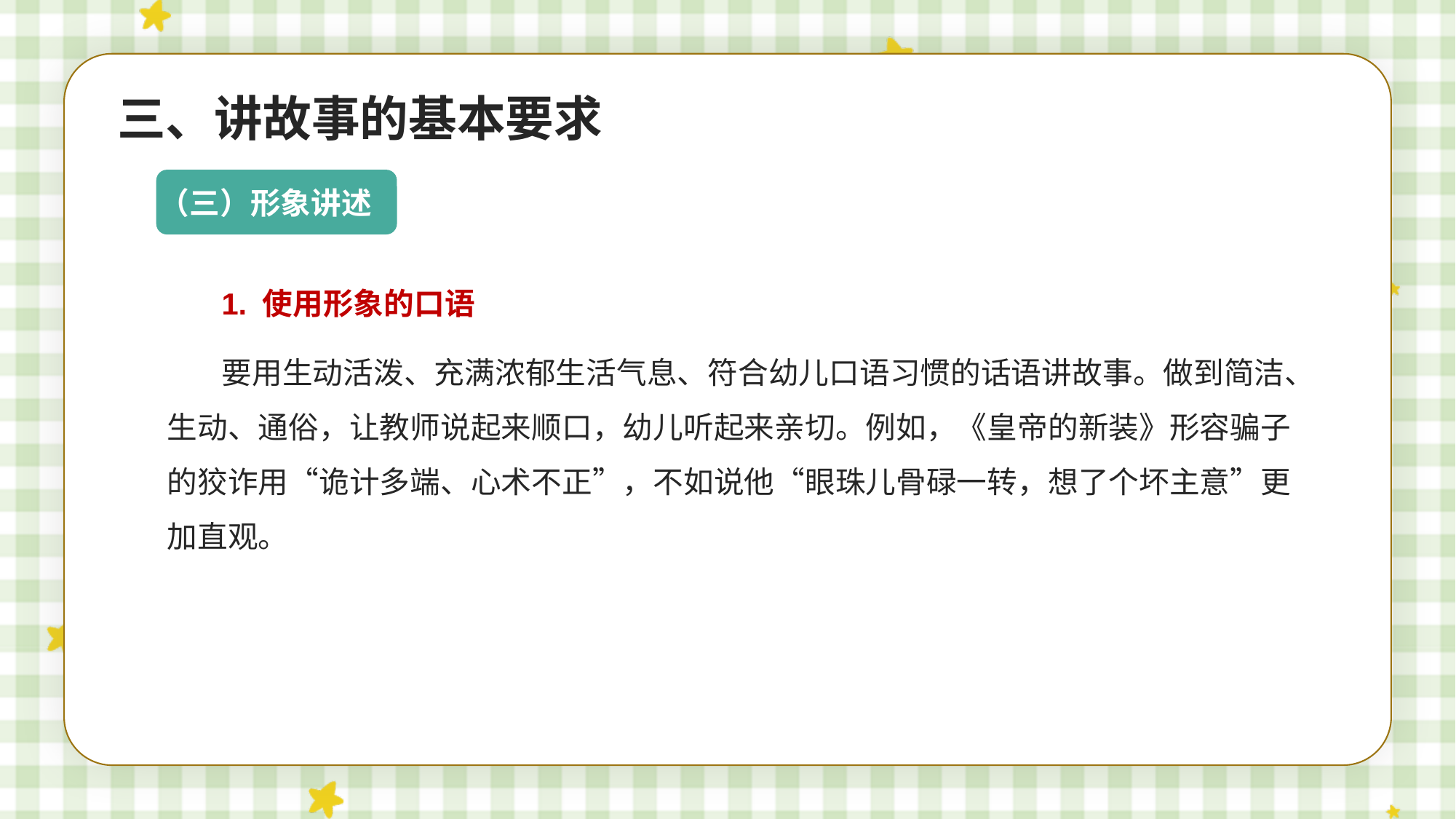

三、讲故事的基本要求
（三）形象讲述
1. 使用形象的口语
要用生动活泼、充满浓郁生活气息、符合幼儿口语习惯的话语讲故事。做到简洁、生动、通俗，让教师说起来顺口，幼儿听起来亲切。例如，《皇帝的新装》形容骗子的狡诈用“诡计多端、心术不正”，不如说他“眼珠儿骨碌一转，想了个坏主意”更加直观。